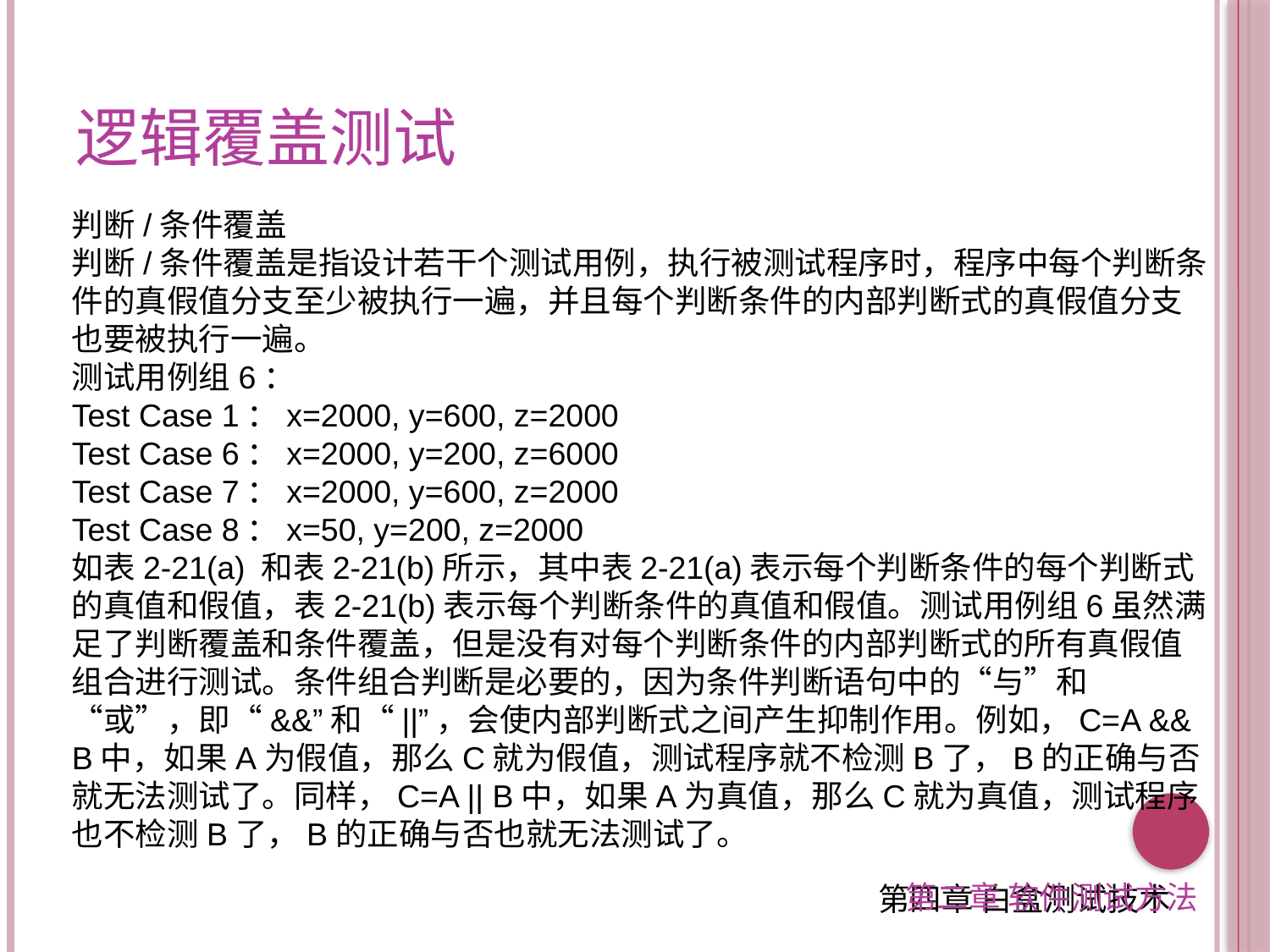

逻辑覆盖测试
判断/条件覆盖
判断/条件覆盖是指设计若干个测试用例，执行被测试程序时，程序中每个判断条件的真假值分支至少被执行一遍，并且每个判断条件的内部判断式的真假值分支也要被执行一遍。
测试用例组6：
Test Case 1：x=2000, y=600, z=2000
Test Case 6：x=2000, y=200, z=6000
Test Case 7：x=2000, y=600, z=2000
Test Case 8：x=50, y=200, z=2000
如表2-21(a) 和表2-21(b)所示，其中表2-21(a)表示每个判断条件的每个判断式的真值和假值，表2-21(b)表示每个判断条件的真值和假值。测试用例组6虽然满足了判断覆盖和条件覆盖，但是没有对每个判断条件的内部判断式的所有真假值组合进行测试。条件组合判断是必要的，因为条件判断语句中的“与”和“或”，即“&&”和“||”，会使内部判断式之间产生抑制作用。例如，C=A && B中，如果A为假值，那么C就为假值，测试程序就不检测B了，B的正确与否就无法测试了。同样，C=A || B中，如果A为真值，那么C就为真值，测试程序也不检测B了，B的正确与否也就无法测试了。
第二章 软件测试方法